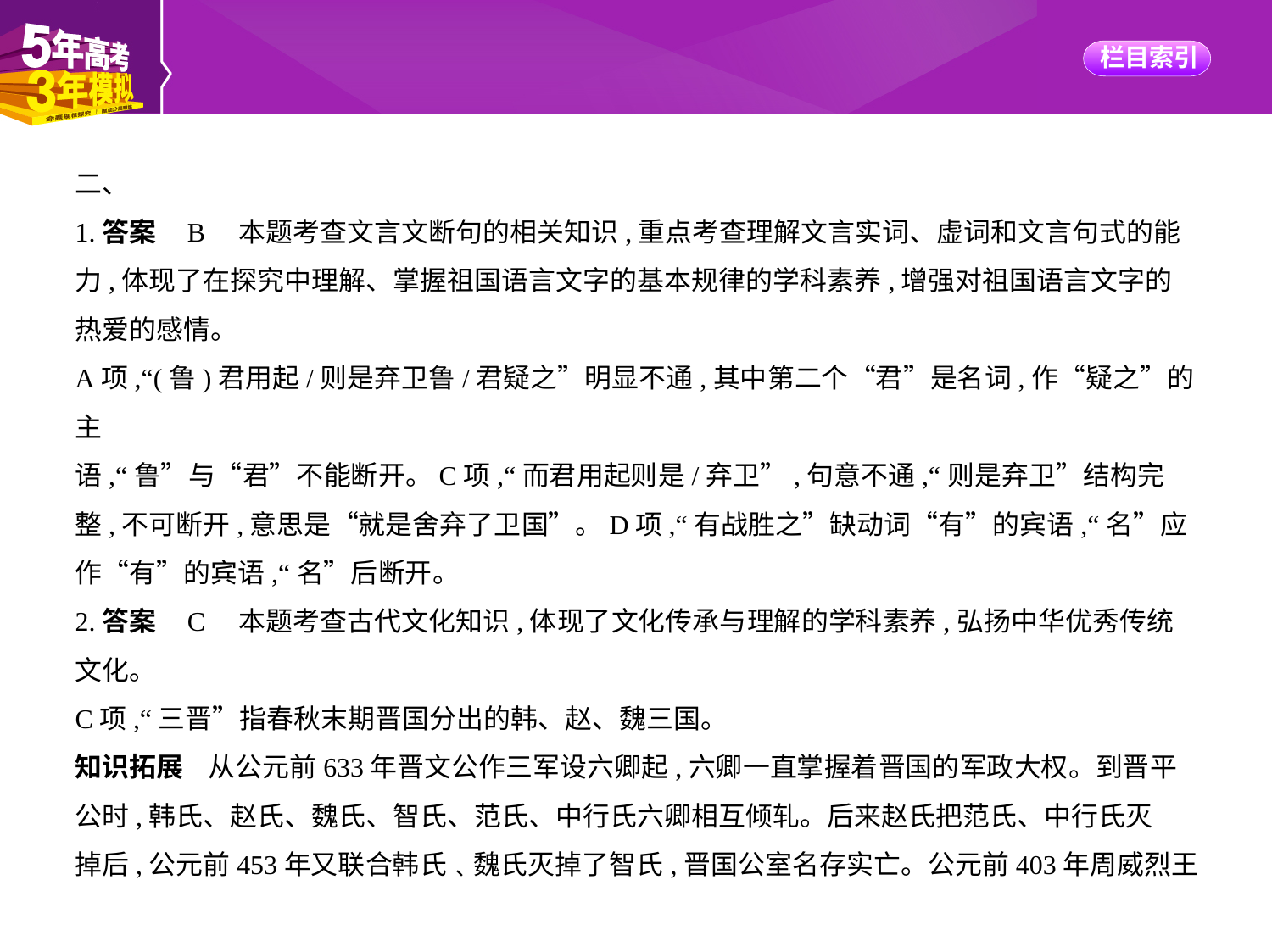

二、
1.答案    B　本题考查文言文断句的相关知识,重点考查理解文言实词、虚词和文言句式的能
力,体现了在探究中理解、掌握祖国语言文字的基本规律的学科素养,增强对祖国语言文字的
热爱的感情。
A项,“(鲁)君用起/则是弃卫鲁/君疑之”明显不通,其中第二个“君”是名词,作“疑之”的主
语,“鲁”与“君”不能断开。C项,“而君用起则是/弃卫”,句意不通,“则是弃卫”结构完
整,不可断开,意思是“就是舍弃了卫国”。D项,“有战胜之”缺动词“有”的宾语,“名”应
作“有”的宾语,“名”后断开。
2.答案    C　本题考查古代文化知识,体现了文化传承与理解的学科素养,弘扬中华优秀传统
文化。
C项,“三晋”指春秋末期晋国分出的韩、赵、魏三国。
知识拓展    从公元前633年晋文公作三军设六卿起,六卿一直掌握着晋国的军政大权。到晋平
公时,韩氏、赵氏、魏氏、智氏、范氏、中行氏六卿相互倾轧。后来赵氏把范氏、中行氏灭
掉后,公元前453年又联合韩氏﹑魏氏灭掉了智氏,晋国公室名存实亡。公元前403年周威烈王